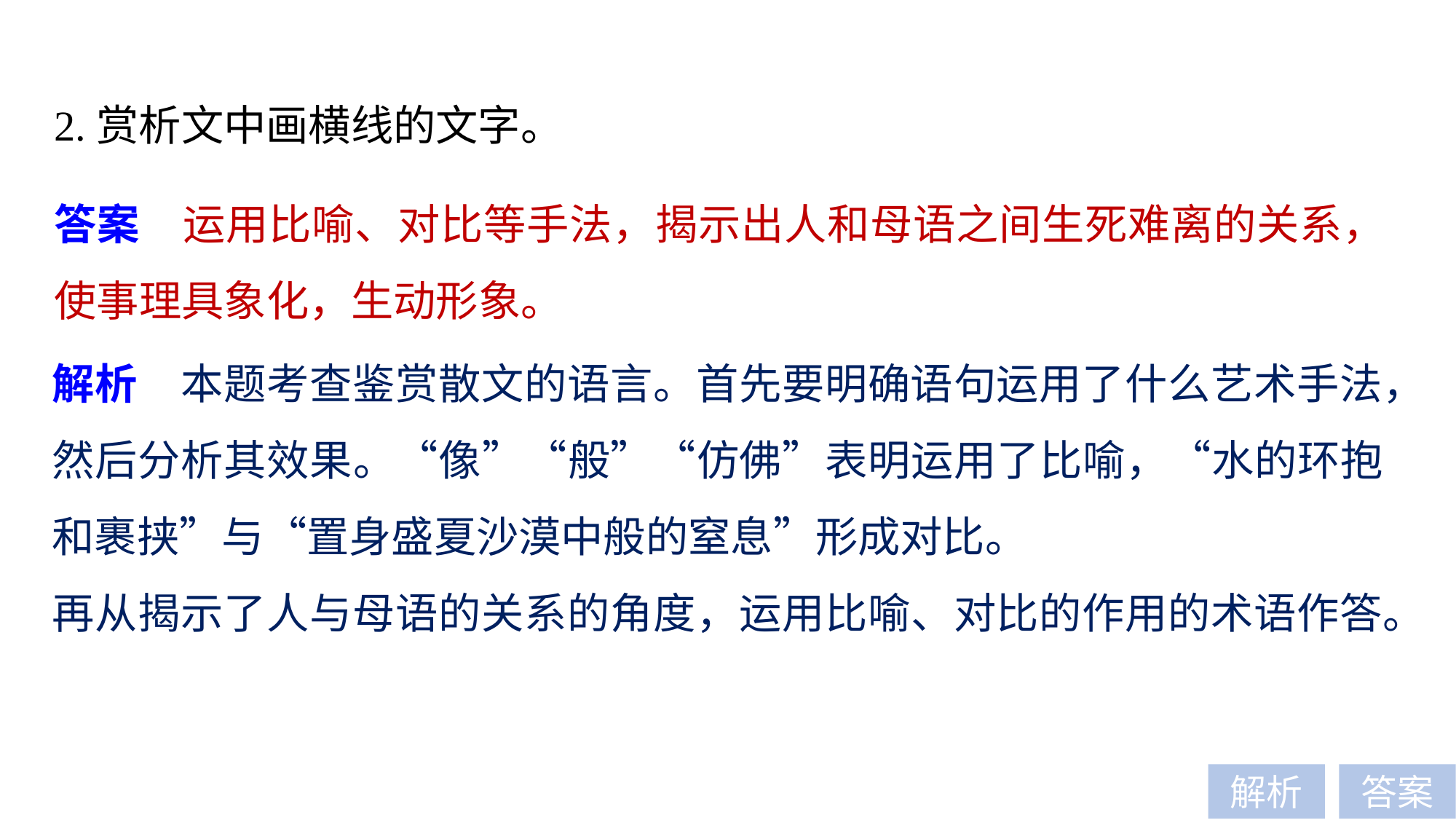

2.赏析文中画横线的文字。
答案　运用比喻、对比等手法，揭示出人和母语之间生死难离的关系，使事理具象化，生动形象。
解析　本题考查鉴赏散文的语言。首先要明确语句运用了什么艺术手法，然后分析其效果。“像”“般”“仿佛”表明运用了比喻，“水的环抱和裹挟”与“置身盛夏沙漠中般的窒息”形成对比。
再从揭示了人与母语的关系的角度，运用比喻、对比的作用的术语作答。
解析
答案